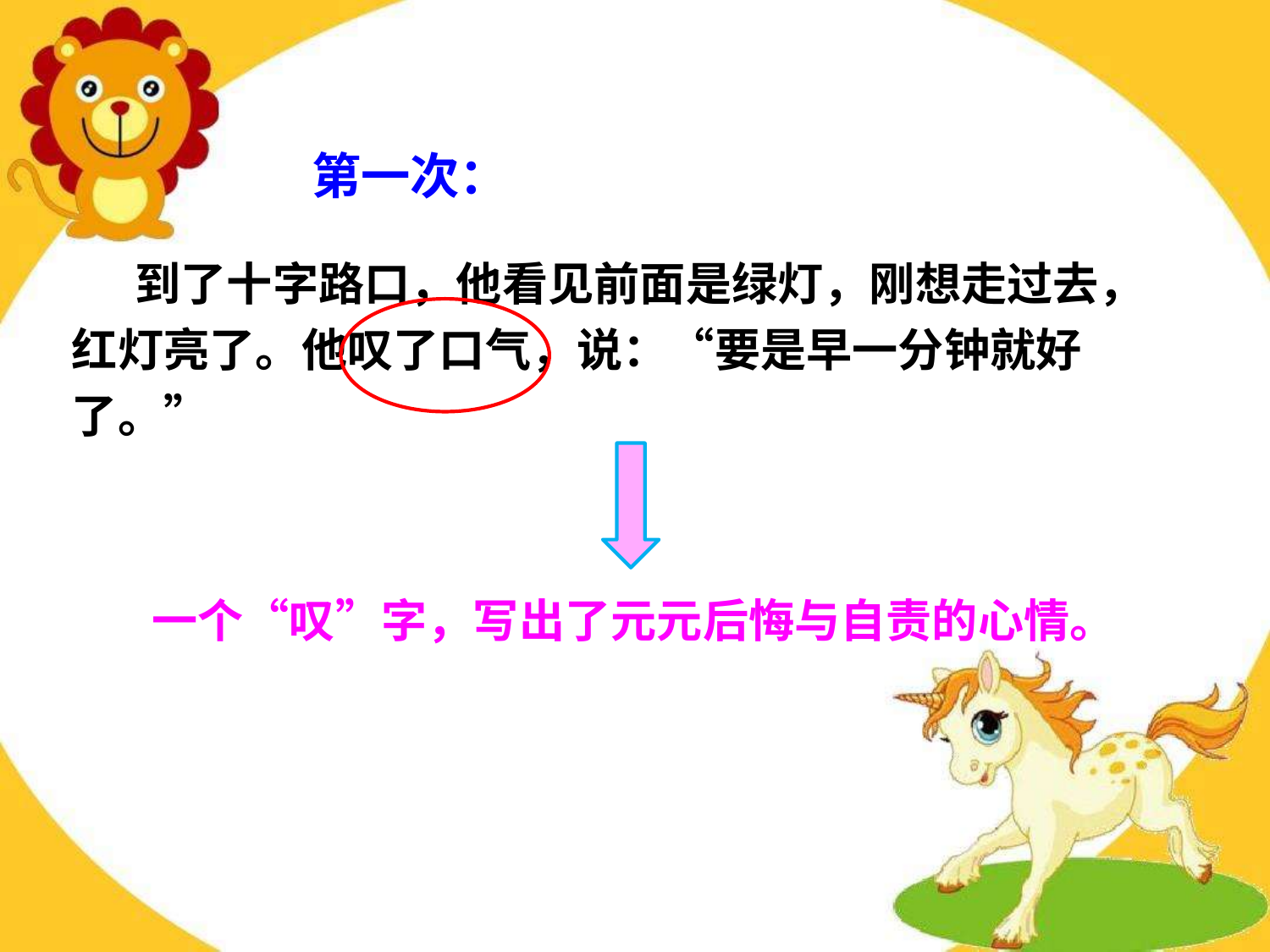

第一次：
     到了十字路口，他看见前面是绿灯，刚想走过去，红灯亮了。他叹了口气，说：“要是早一分钟就好了。”

一个“叹”字，写出了元元后悔与自责的心情。